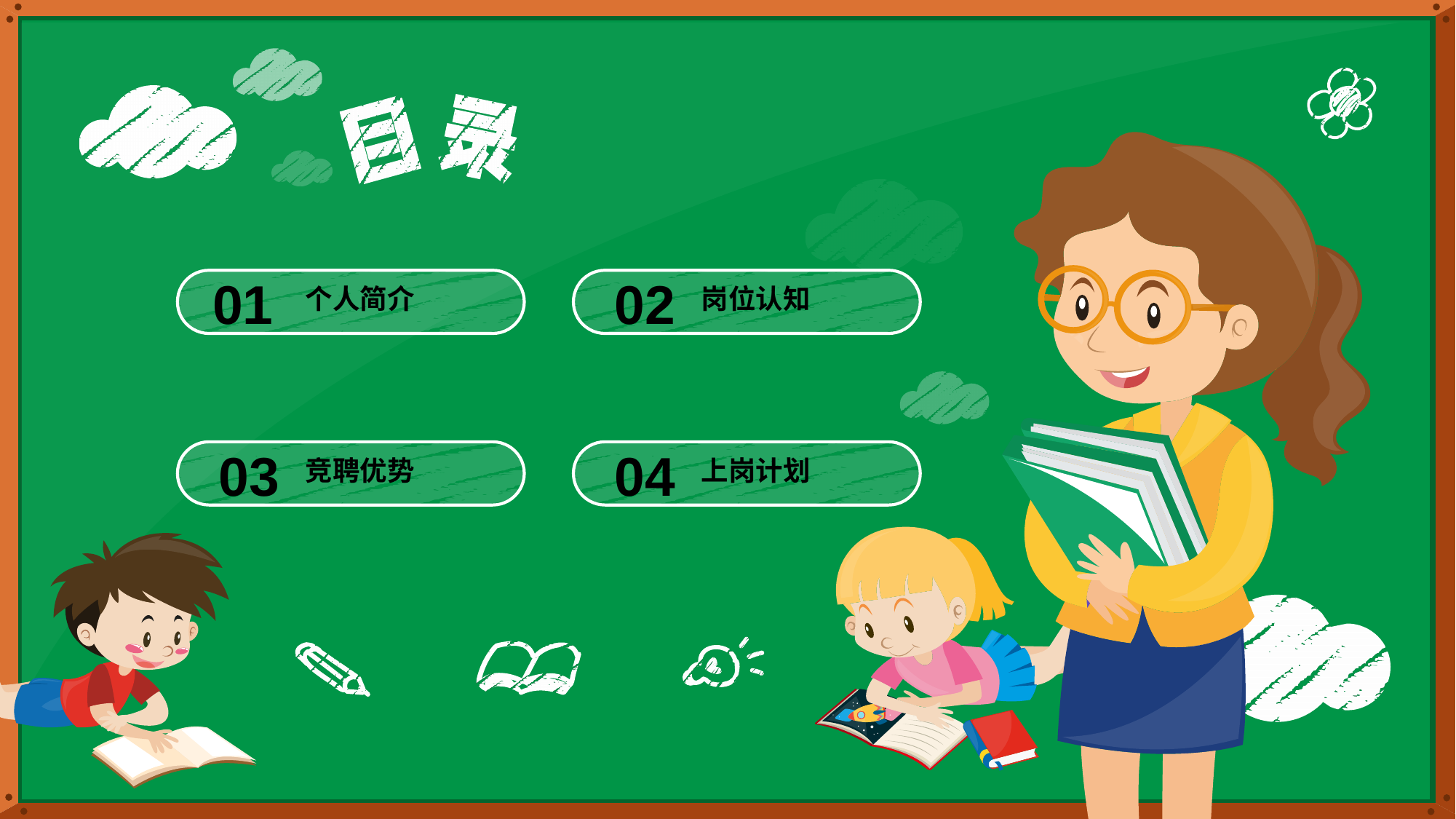

目录

幼儿园竞聘
01

个人简介
02

岗位认知

03

竞聘优势
04

上岗计划